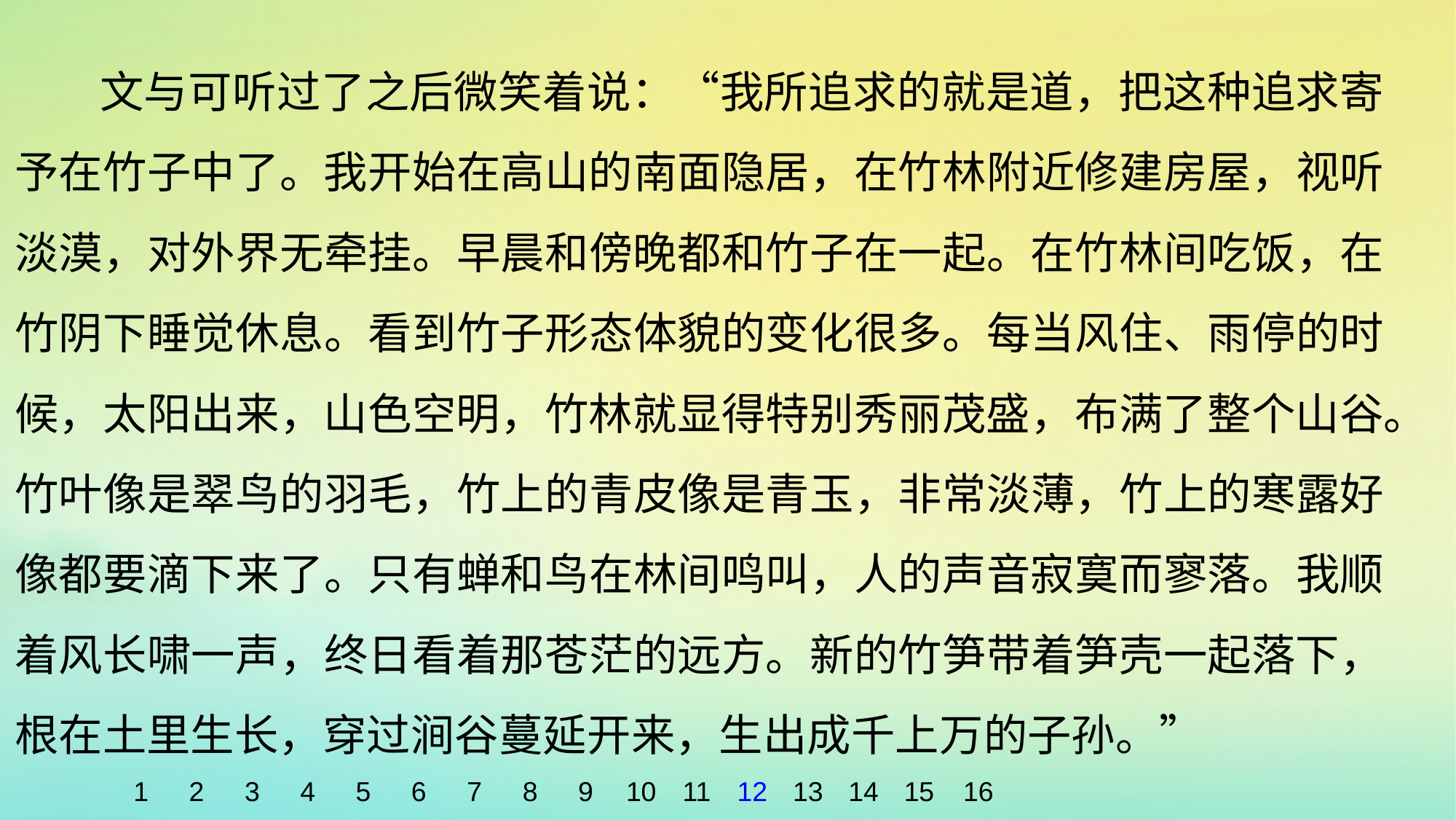

文与可听过了之后微笑着说：“我所追求的就是道，把这种追求寄予在竹子中了。我开始在高山的南面隐居，在竹林附近修建房屋，视听淡漠，对外界无牵挂。早晨和傍晚都和竹子在一起。在竹林间吃饭，在竹阴下睡觉休息。看到竹子形态体貌的变化很多。每当风住、雨停的时候，太阳出来，山色空明，竹林就显得特别秀丽茂盛，布满了整个山谷。竹叶像是翠鸟的羽毛，竹上的青皮像是青玉，非常淡薄，竹上的寒露好像都要滴下来了。只有蝉和鸟在林间鸣叫，人的声音寂寞而寥落。我顺着风长啸一声，终日看着那苍茫的远方。新的竹笋带着笋壳一起落下，根在土里生长，穿过涧谷蔓延开来，生出成千上万的子孙。”
1
2
3
4
5
6
7
8
9
10
11
12
13
14
15
16